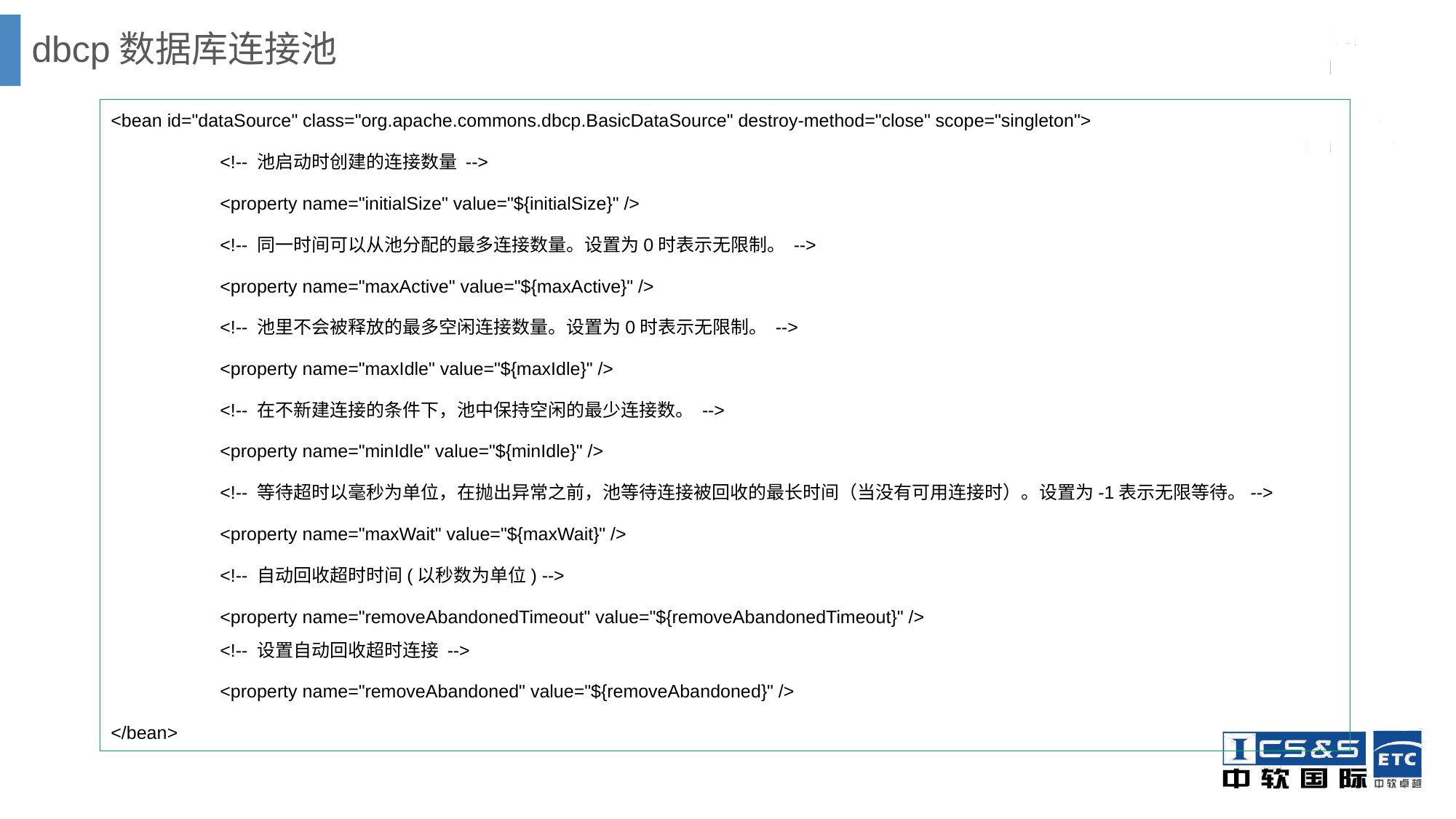

# dbcp数据库连接池
<bean id="dataSource" class="org.apache.commons.dbcp.BasicDataSource" destroy-method="close" scope="singleton">
	<!-- 池启动时创建的连接数量 -->
	<property name="initialSize" value="${initialSize}" />
	<!-- 同一时间可以从池分配的最多连接数量。设置为0时表示无限制。 -->
	<property name="maxActive" value="${maxActive}" />
	<!-- 池里不会被释放的最多空闲连接数量。设置为0时表示无限制。 -->
	<property name="maxIdle" value="${maxIdle}" />
	<!-- 在不新建连接的条件下，池中保持空闲的最少连接数。 -->
	<property name="minIdle" value="${minIdle}" />
	<!-- 等待超时以毫秒为单位，在抛出异常之前，池等待连接被回收的最长时间（当没有可用连接时）。设置为-1表示无限等待。-->
	<property name="maxWait" value="${maxWait}" />
	<!-- 自动回收超时时间(以秒数为单位) -->
	<property name="removeAbandonedTimeout" value="${removeAbandonedTimeout}" />
	<!-- 设置自动回收超时连接 -->
	<property name="removeAbandoned" value="${removeAbandoned}" />
</bean>